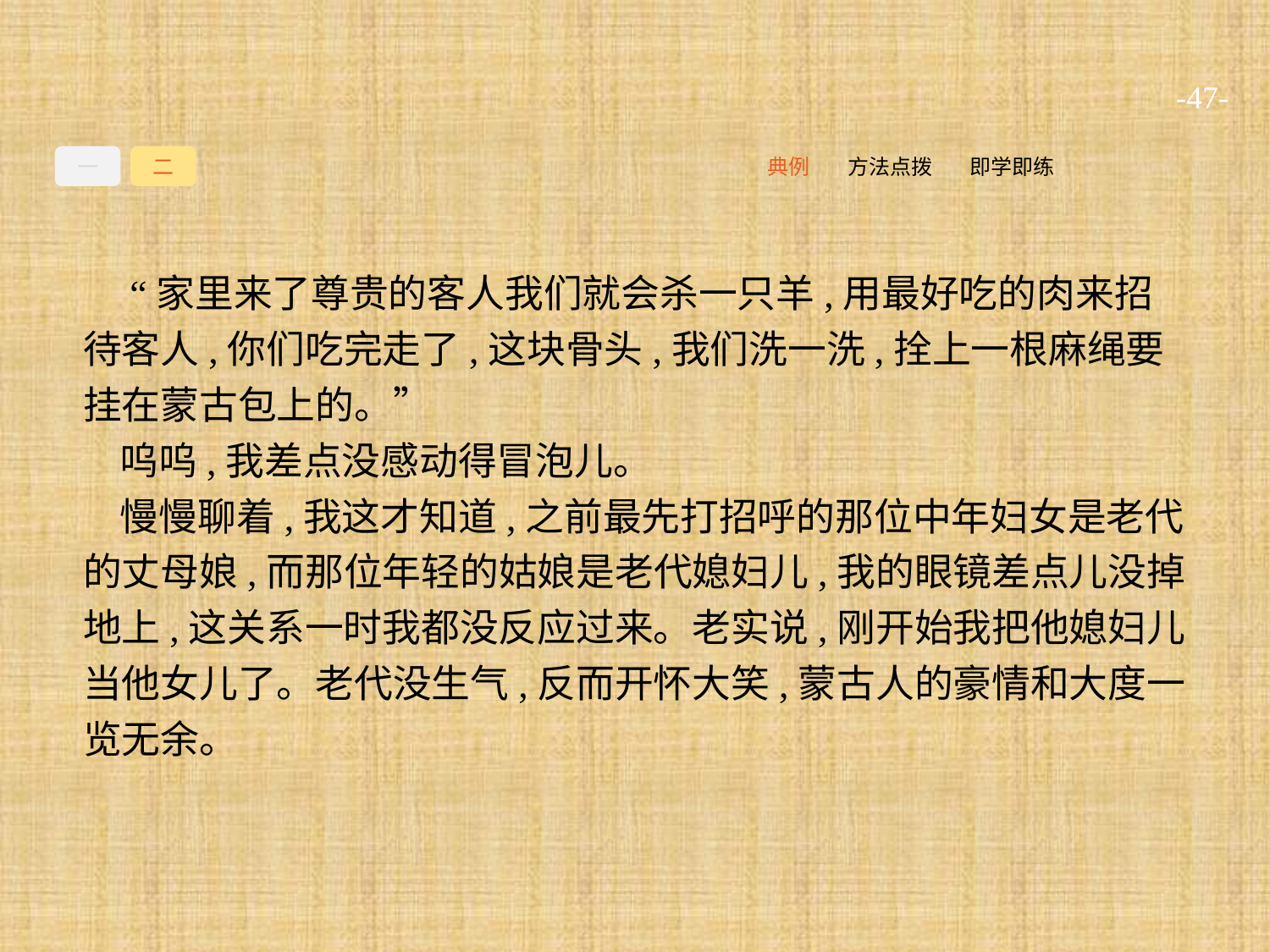

-47-
一
二
即学即练
方法点拨
典例
 “家里来了尊贵的客人我们就会杀一只羊,用最好吃的肉来招待客人,你们吃完走了,这块骨头,我们洗一洗,拴上一根麻绳要挂在蒙古包上的。”
呜呜,我差点没感动得冒泡儿。
慢慢聊着,我这才知道,之前最先打招呼的那位中年妇女是老代的丈母娘,而那位年轻的姑娘是老代媳妇儿,我的眼镜差点儿没掉地上,这关系一时我都没反应过来。老实说,刚开始我把他媳妇儿当他女儿了。老代没生气,反而开怀大笑,蒙古人的豪情和大度一览无余。